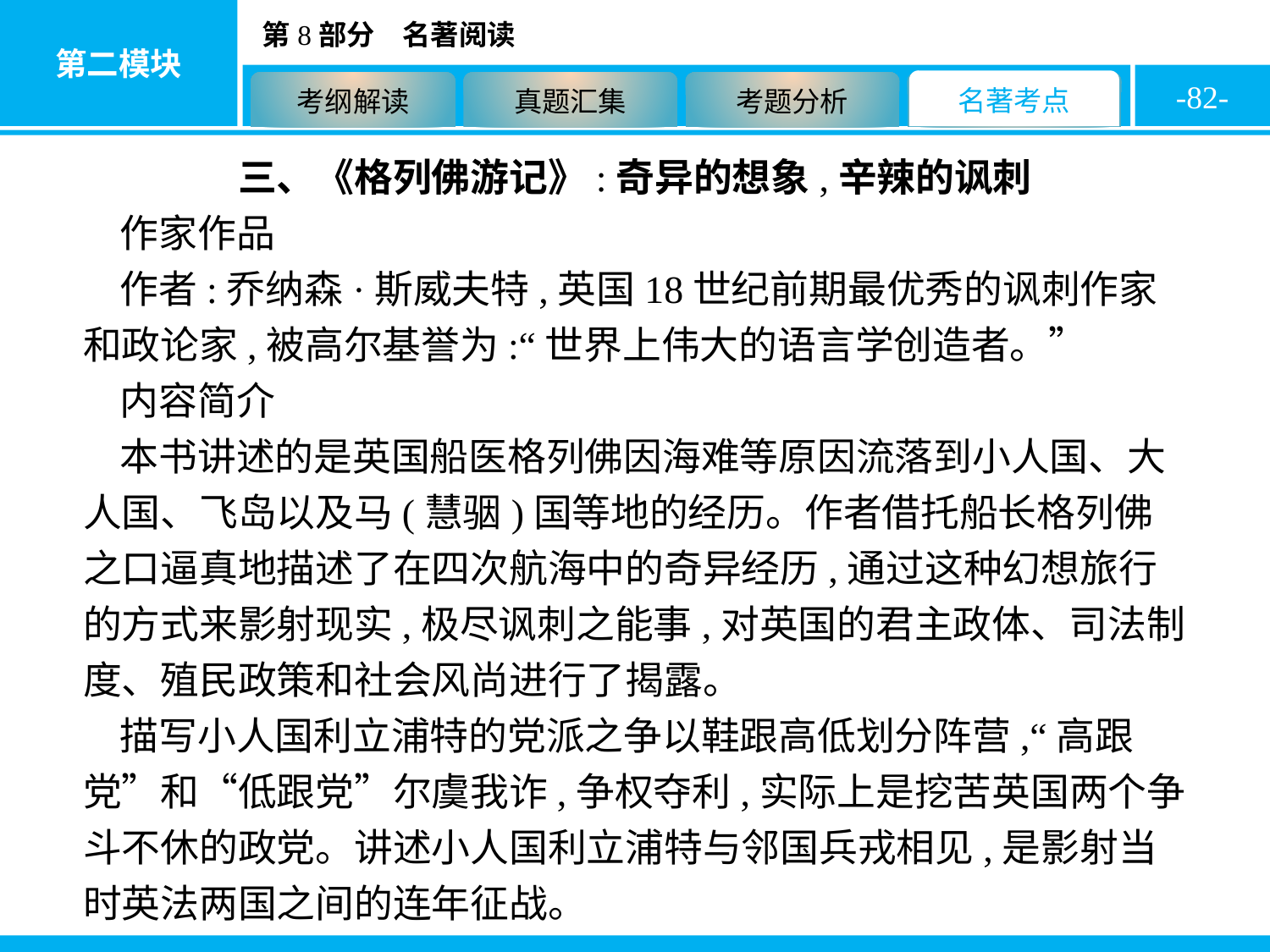

-82-
三、《格列佛游记》:奇异的想象,辛辣的讽刺
作家作品
作者:乔纳森·斯威夫特,英国18世纪前期最优秀的讽刺作家和政论家,被高尔基誉为:“世界上伟大的语言学创造者。”
内容简介
本书讲述的是英国船医格列佛因海难等原因流落到小人国、大人国、飞岛以及马(慧骃)国等地的经历。作者借托船长格列佛之口逼真地描述了在四次航海中的奇异经历,通过这种幻想旅行的方式来影射现实,极尽讽刺之能事,对英国的君主政体、司法制度、殖民政策和社会风尚进行了揭露。
描写小人国利立浦特的党派之争以鞋跟高低划分阵营,“高跟党”和“低跟党”尔虞我诈,争权夺利,实际上是挖苦英国两个争斗不休的政党。讲述小人国利立浦特与邻国兵戎相见,是影射当时英法两国之间的连年征战。